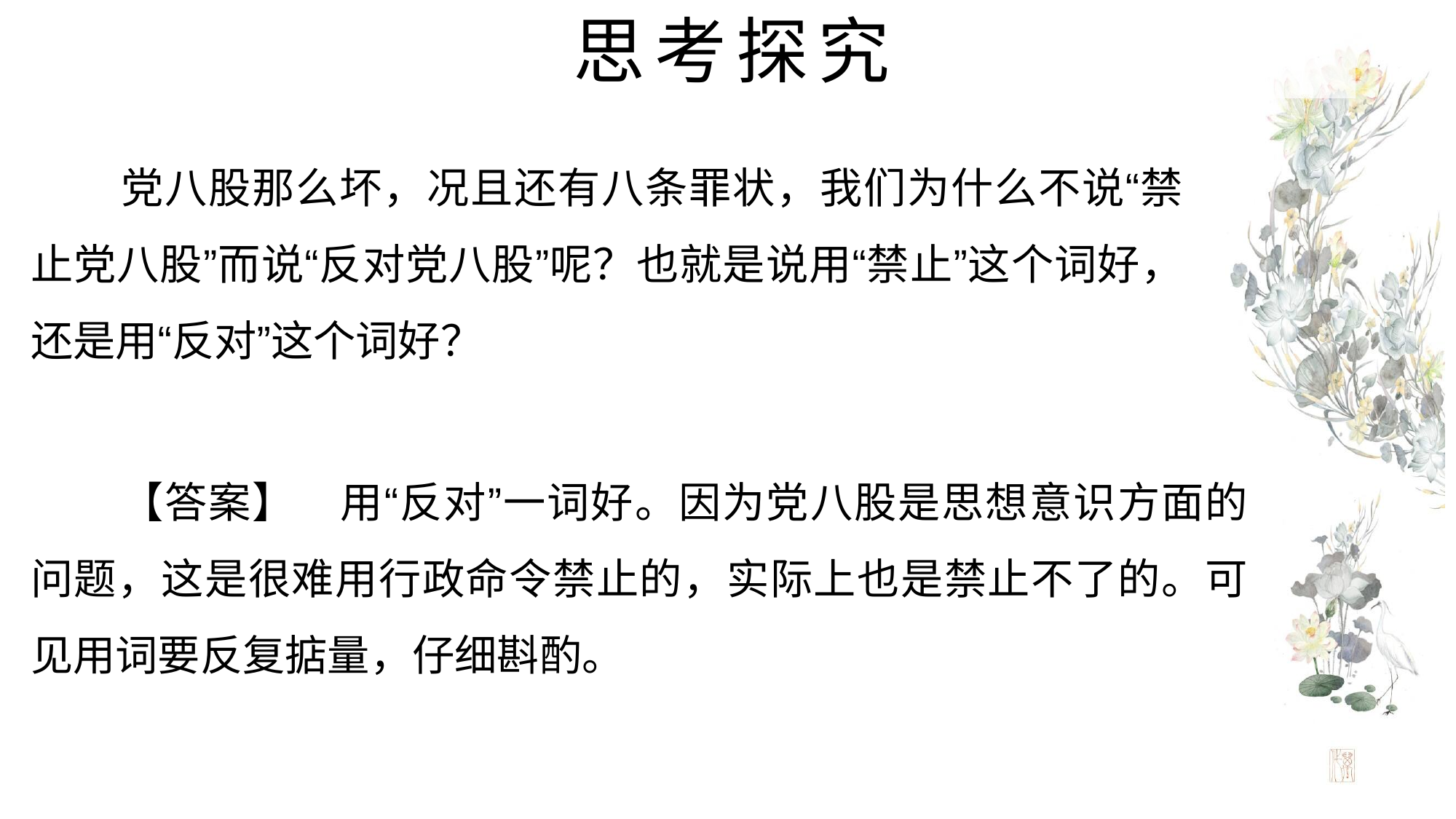

# 思考探究
党八股那么坏，况且还有八条罪状，我们为什么不说“禁止党八股”而说“反对党八股”呢？也就是说用“禁止”这个词好，还是用“反对”这个词好？
【答案】　用“反对”一词好。因为党八股是思想意识方面的问题，这是很难用行政命令禁止的，实际上也是禁止不了的。可见用词要反复掂量，仔细斟酌。